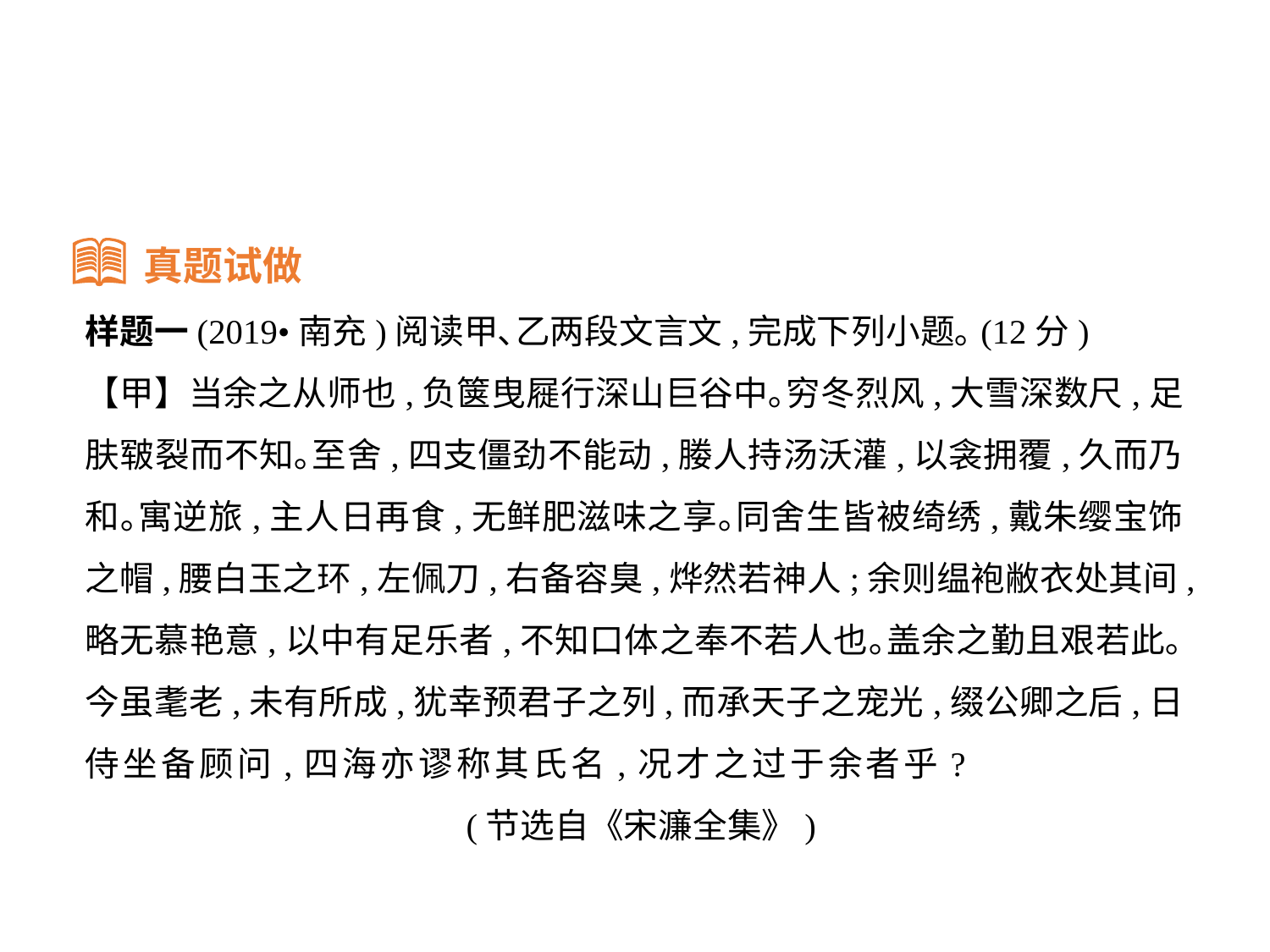

真题试做

样题一(2019•南充)阅读甲､乙两段文言文,完成下列小题｡(12分)
【甲】当余之从师也,负箧曳屣行深山巨谷中｡穷冬烈风,大雪深数尺,足肤皲裂而不知｡至舍,四支僵劲不能动,媵人持汤沃灌,以衾拥覆,久而乃和｡寓逆旅,主人日再食,无鲜肥滋味之享｡同舍生皆被绮绣,戴朱缨宝饰之帽,腰白玉之环,左佩刀,右备容臭,烨然若神人;余则缊袍敝衣处其间,略无慕艳意,以中有足乐者,不知口体之奉不若人也｡盖余之勤且艰若此｡今虽耄老,未有所成,犹幸预君子之列,而承天子之宠光,缀公卿之后,日侍坐备顾问,四海亦谬称其氏名,况才之过于余者乎?					(节选自《宋濂全集》)